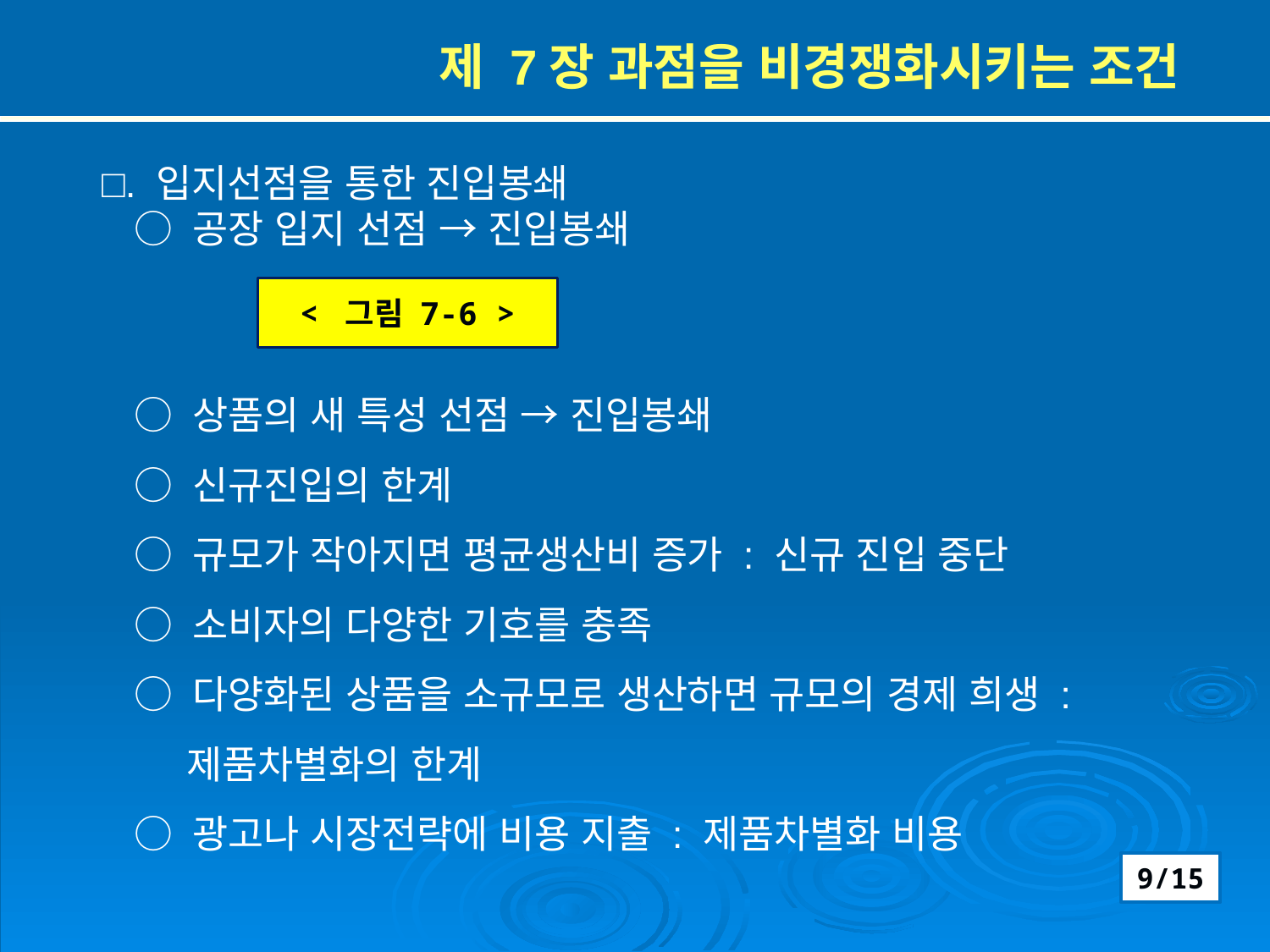

제 7장 과점을 비경쟁화시키는 조건

□. 입지선점을 통한 진입봉쇄
   ○ 공장 입지 선점 → 진입봉쇄

   ○ 상품의 새 특성 선점 → 진입봉쇄
   ○ 신규진입의 한계
   ○ 규모가 작아지면 평균생산비 증가 : 신규 진입 중단
   ○ 소비자의 다양한 기호를 충족
   ○ 다양화된 상품을 소규모로 생산하면 규모의 경제 희생 :
       제품차별화의 한계
   ○ 광고나 시장전략에 비용 지출 : 제품차별화 비용
< 그림 7-6 >
9/15